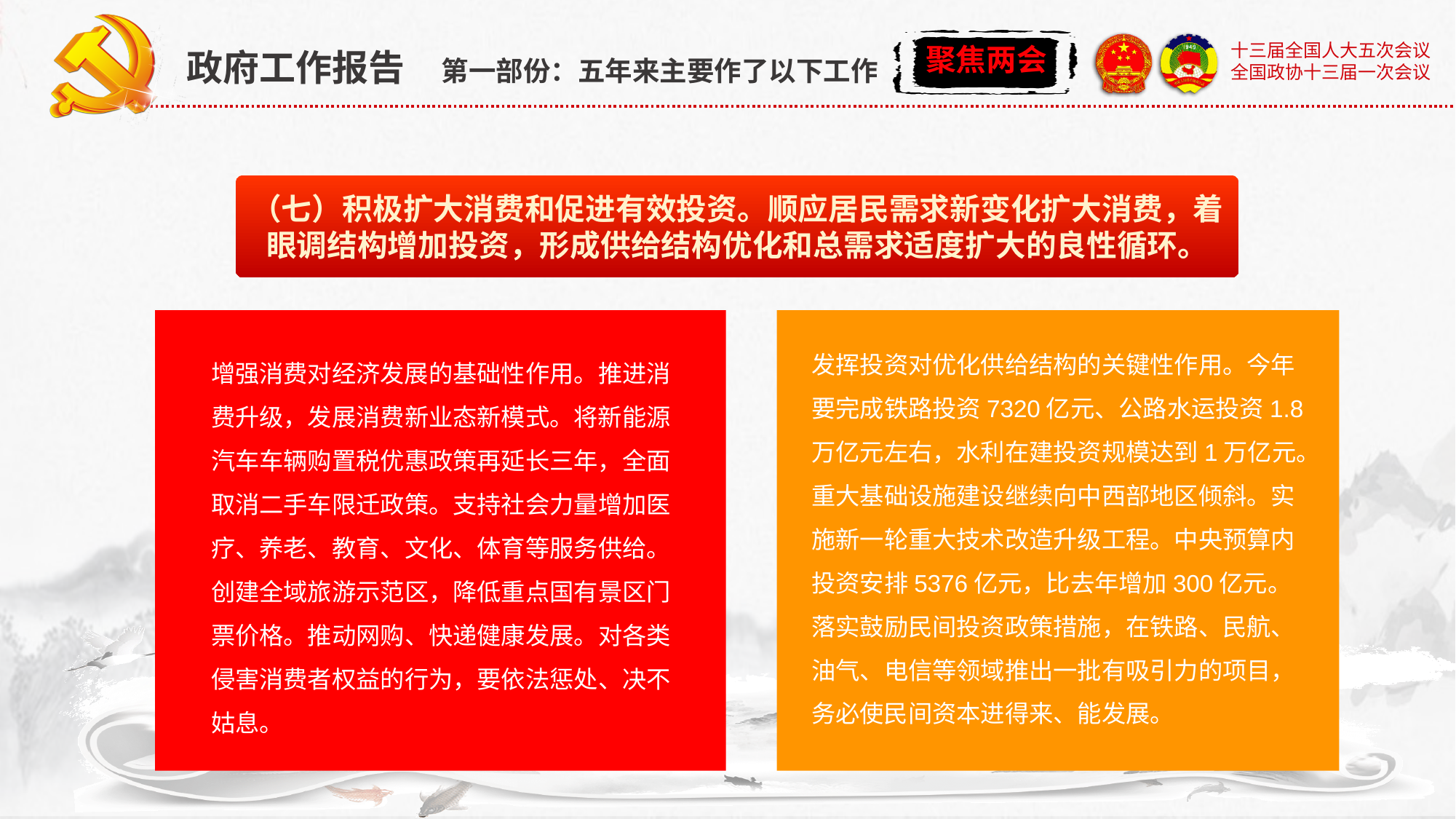

政府工作报告  第一部份：五年来主要作了以下工作
（七）积极扩大消费和促进有效投资。顺应居民需求新变化扩大消费，着眼调结构增加投资，形成供给结构优化和总需求适度扩大的良性循环。

增强消费对经济发展的基础性作用。推进消费升级，发展消费新业态新模式。将新能源汽车车辆购置税优惠政策再延长三年，全面取消二手车限迁政策。支持社会力量增加医疗、养老、教育、文化、体育等服务供给。创建全域旅游示范区，降低重点国有景区门票价格。推动网购、快递健康发展。对各类侵害消费者权益的行为，要依法惩处、决不姑息。

发挥投资对优化供给结构的关键性作用。今年要完成铁路投资7320亿元、公路水运投资1.8万亿元左右，水利在建投资规模达到1万亿元。重大基础设施建设继续向中西部地区倾斜。实施新一轮重大技术改造升级工程。中央预算内投资安排5376亿元，比去年增加300亿元。落实鼓励民间投资政策措施，在铁路、民航、油气、电信等领域推出一批有吸引力的项目，务必使民间资本进得来、能发展。